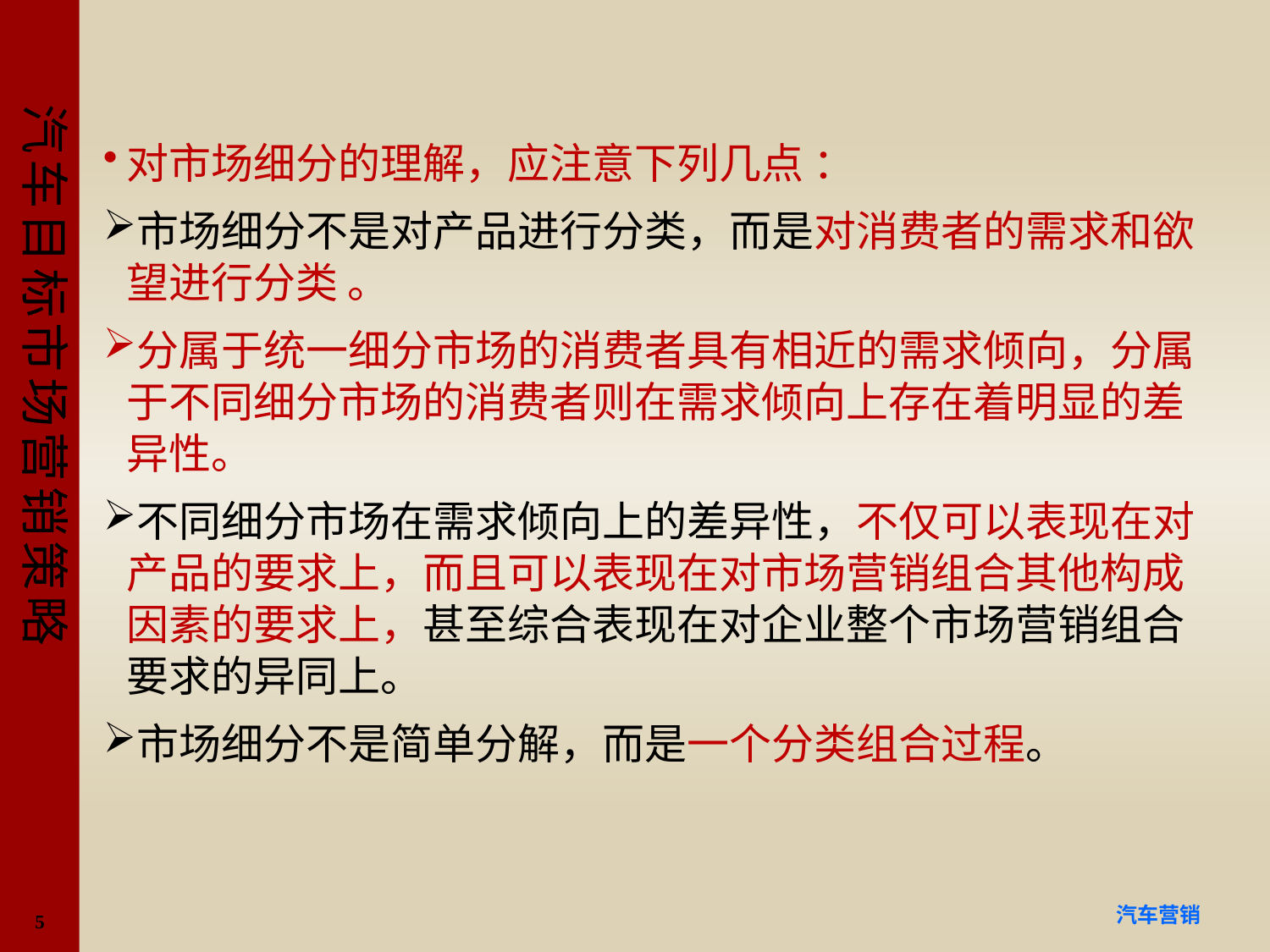

#
对市场细分的理解，应注意下列几点 ：
市场细分不是对产品进行分类，而是对消费者的需求和欲望进行分类 。
分属于统一细分市场的消费者具有相近的需求倾向，分属于不同细分市场的消费者则在需求倾向上存在着明显的差异性。
不同细分市场在需求倾向上的差异性，不仅可以表现在对产品的要求上，而且可以表现在对市场营销组合其他构成因素的要求上，甚至综合表现在对企业整个市场营销组合要求的异同上。
市场细分不是简单分解，而是一个分类组合过程。

5